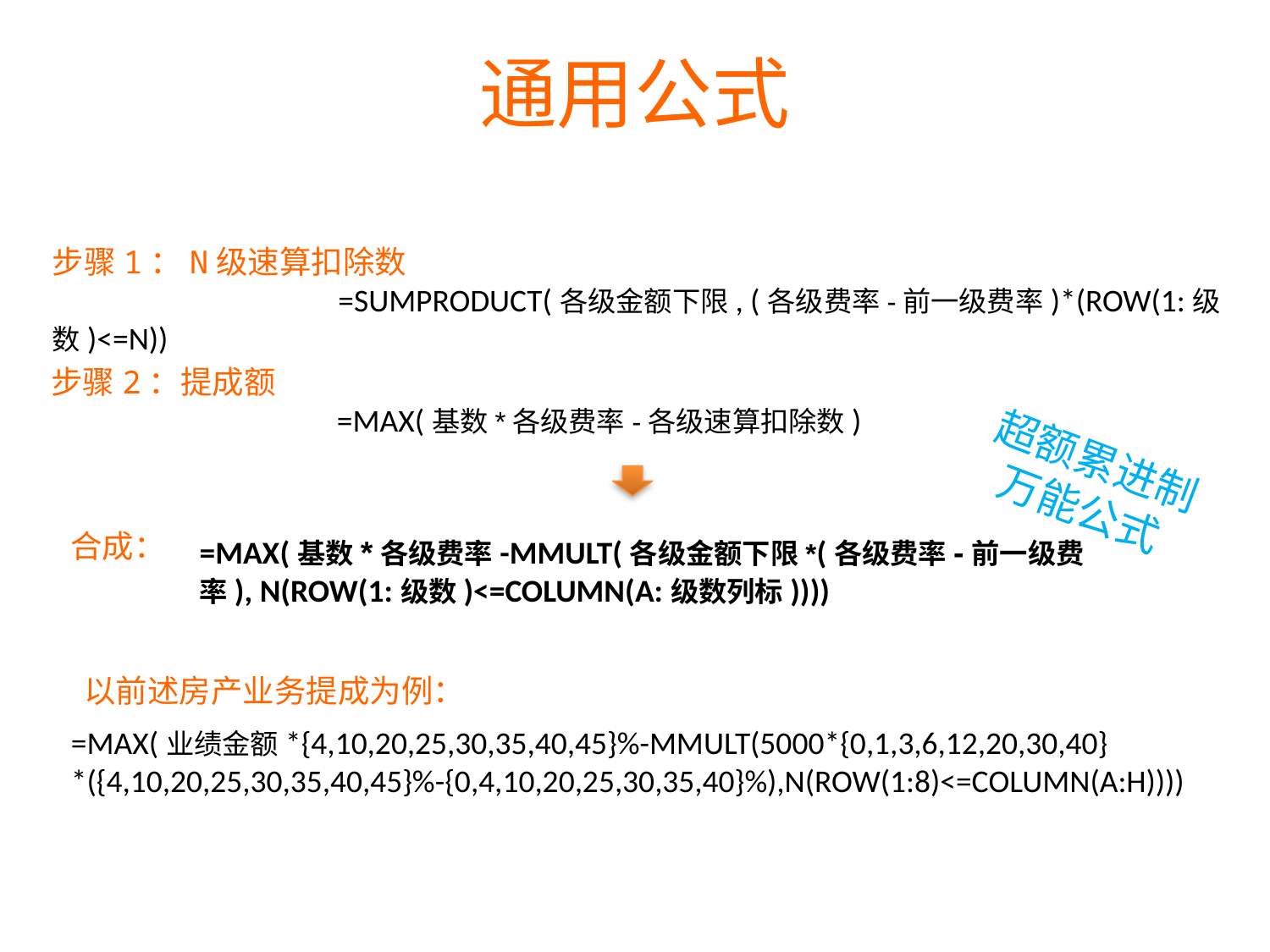

通用公式
步骤1：N级速算扣除数
               =SUMPRODUCT(各级金额下限, (各级费率-前一级费率)*(ROW(1:级数)<=N))
步骤2：提成额
               =MAX(基数*各级费率-各级速算扣除数)
超额累进制
万能公式

合成：
=MAX(基数*各级费率-MMULT(各级金额下限*(各级费率-前一级费率), N(ROW(1:级数)<=COLUMN(A:级数列标))))
以前述房产业务提成为例：
=MAX(业绩金额*{4,10,20,25,30,35,40,45}%-MMULT(5000*{0,1,3,6,12,20,30,40}
*({4,10,20,25,30,35,40,45}%-{0,4,10,20,25,30,35,40}%),N(ROW(1:8)<=COLUMN(A:H))))